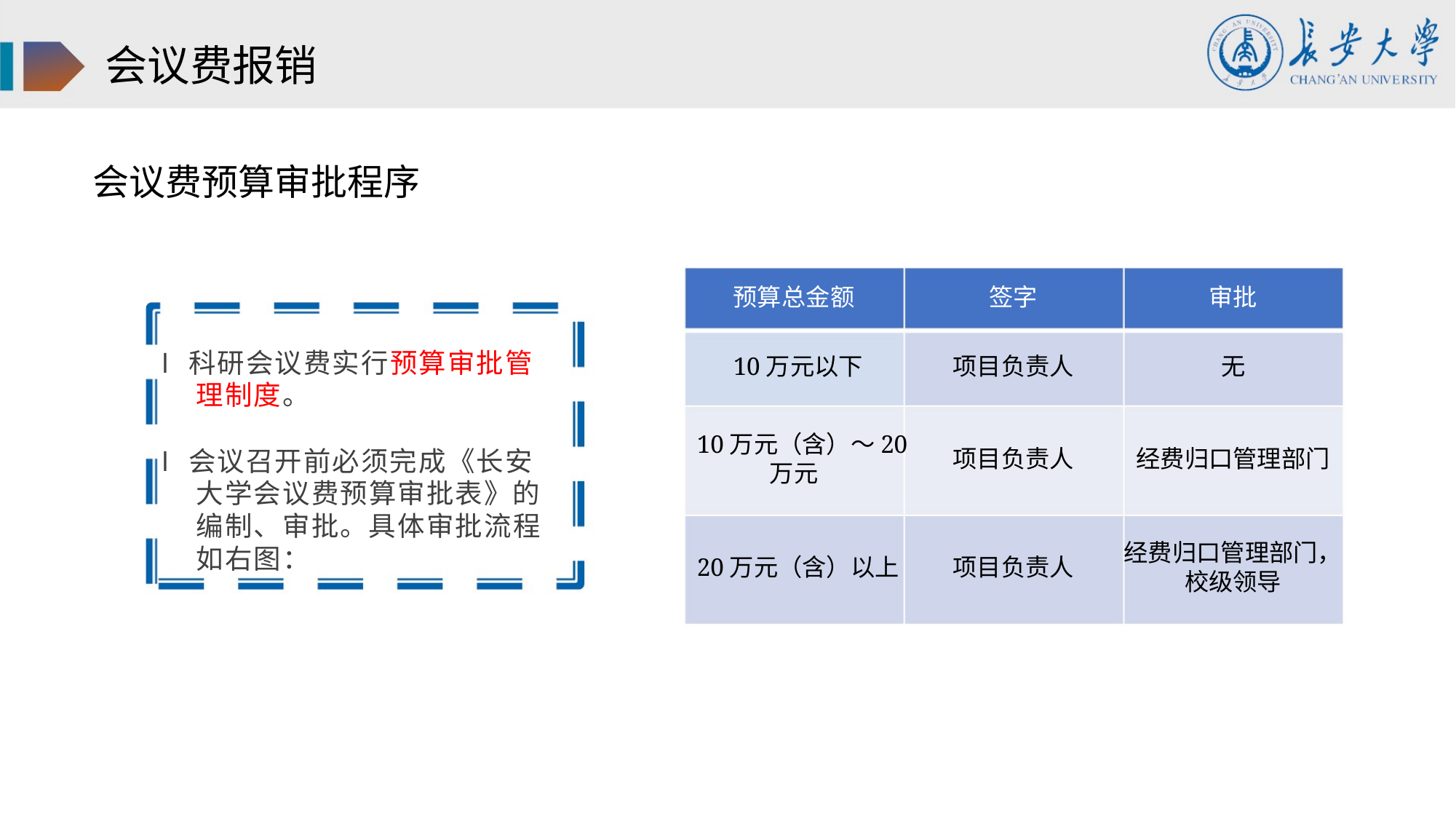

会议费报销
会议费预算审批程序
预算总金额
10万元以下
签字
审批
无
l 科研会议费实行预算审批管
理制度。
项目负责人
10万元（含）～20
万元
项目负责人
项目负责人
经费归口管理部门
l 会议召开前必须完成《长安
大学会议费预算审批表》的
编制、审批。具体审批流程
如右图：
经费归口管理部门，
校级领导
20万元（含）以上